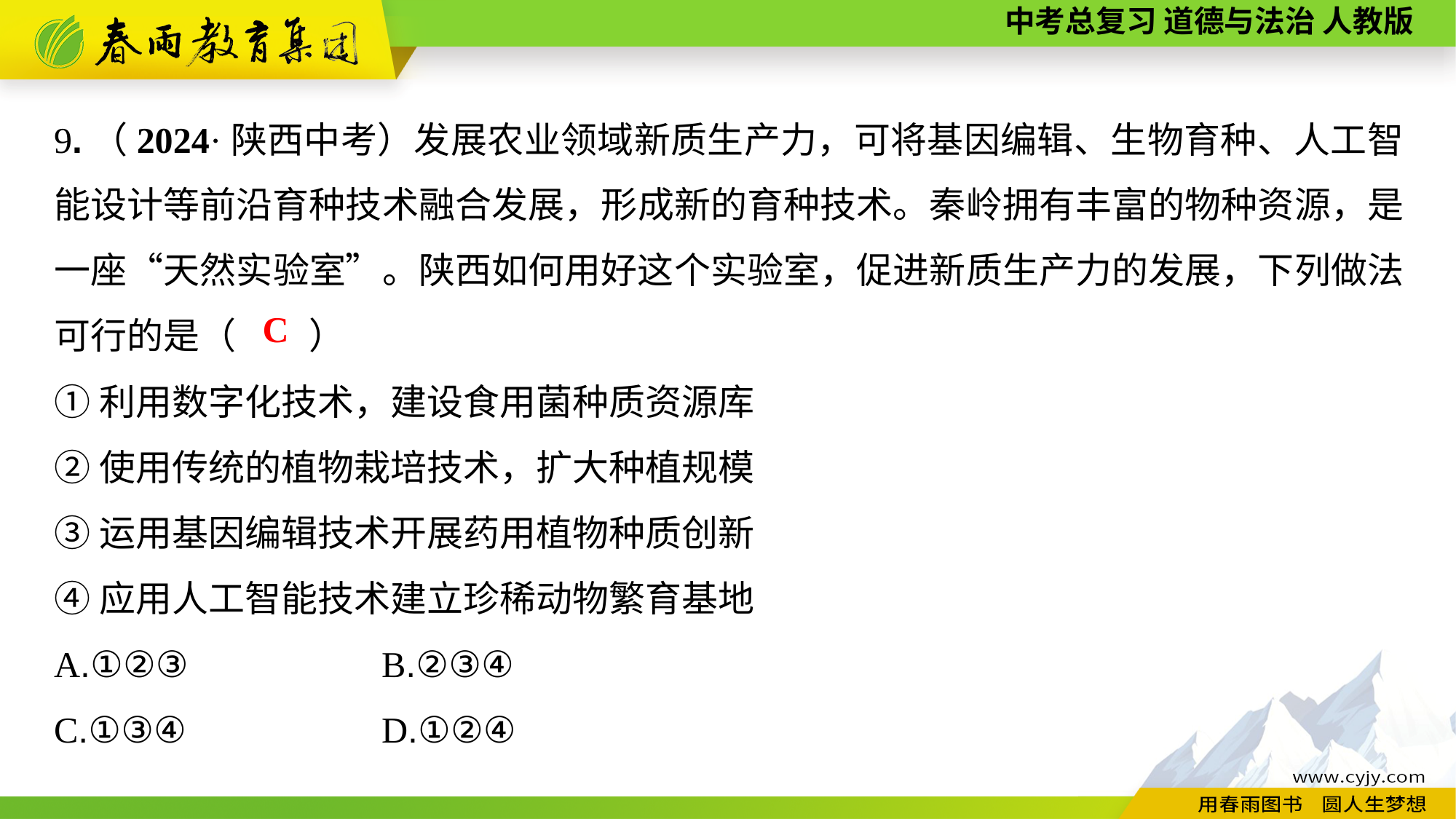

9.（2024·陕西中考）发展农业领域新质生产力，可将基因编辑、生物育种、人工智能设计等前沿育种技术融合发展，形成新的育种技术。秦岭拥有丰富的物种资源，是一座“天然实验室”。陕西如何用好这个实验室，促进新质生产力的发展，下列做法可行的是（　　）
①利用数字化技术，建设食用菌种质资源库
②使用传统的植物栽培技术，扩大种植规模
③运用基因编辑技术开展药用植物种质创新
④应用人工智能技术建立珍稀动物繁育基地
A.①②③		B.②③④
C.①③④		D.①②④
C